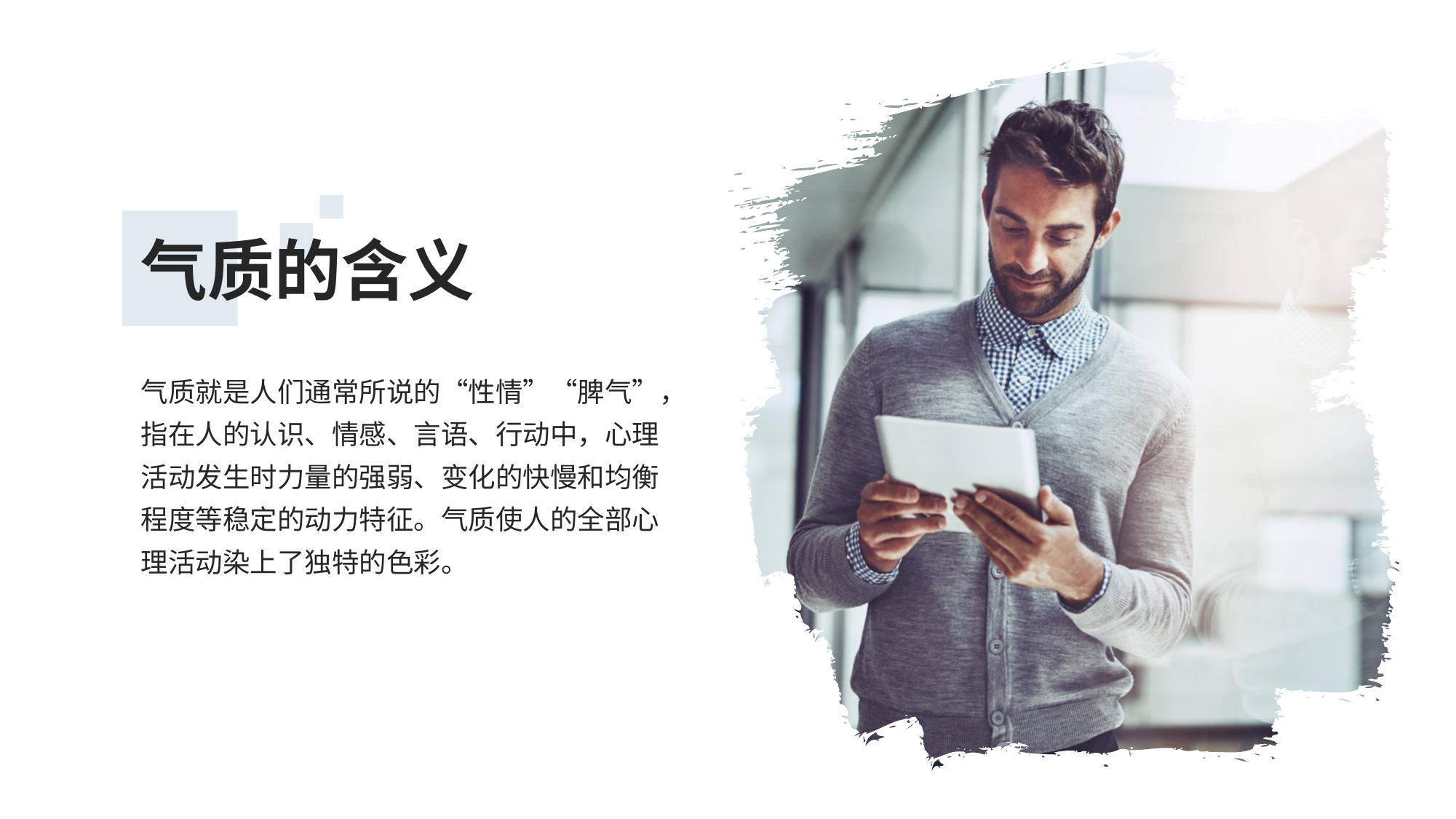

气质的含义

气质就是人们通常所说的“性情”“脾气”，指在人的认识、情感、言语、行动中，心理活动发生时力量的强弱、变化的快慢和均衡程度等稳定的动力特征。气质使人的全部心理活动染上了独特的色彩。